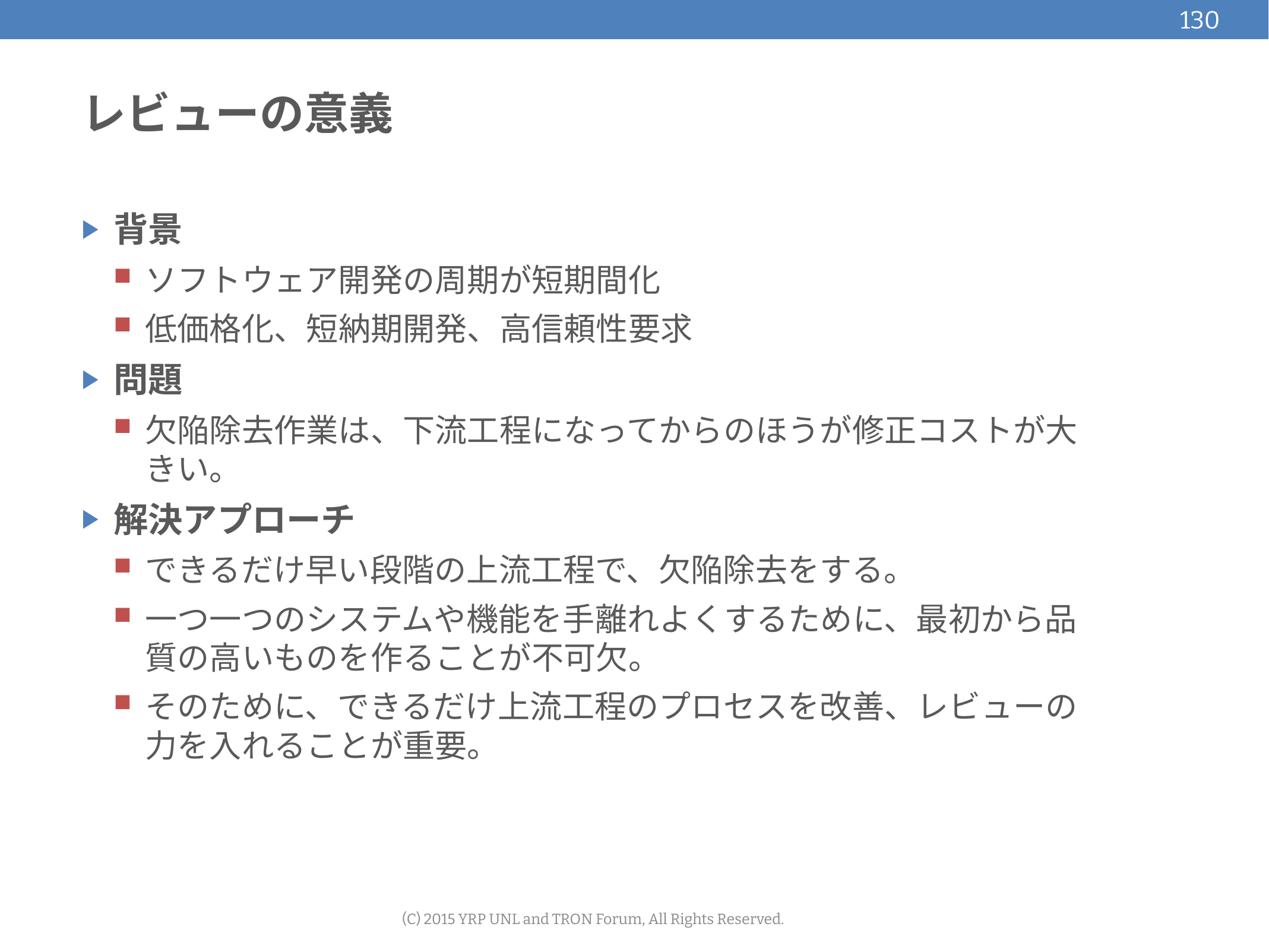

130
# レビューの意義
背景
ソフトウェア開発の周期が短期間化
低価格化、短納期開発、高信頼性要求
問題
欠陥除去作業は、下流工程になってからのほうが修正コストが大きい。
解決アプローチ
できるだけ早い段階の上流工程で、欠陥除去をする。
一つ一つのシステムや機能を手離れよくするために、最初から品質の高いものを作ることが不可欠。
そのために、できるだけ上流工程のプロセスを改善、レビューの力を入れることが重要。
(C) 2015 YRP UNL and TRON Forum, All Rights Reserved.